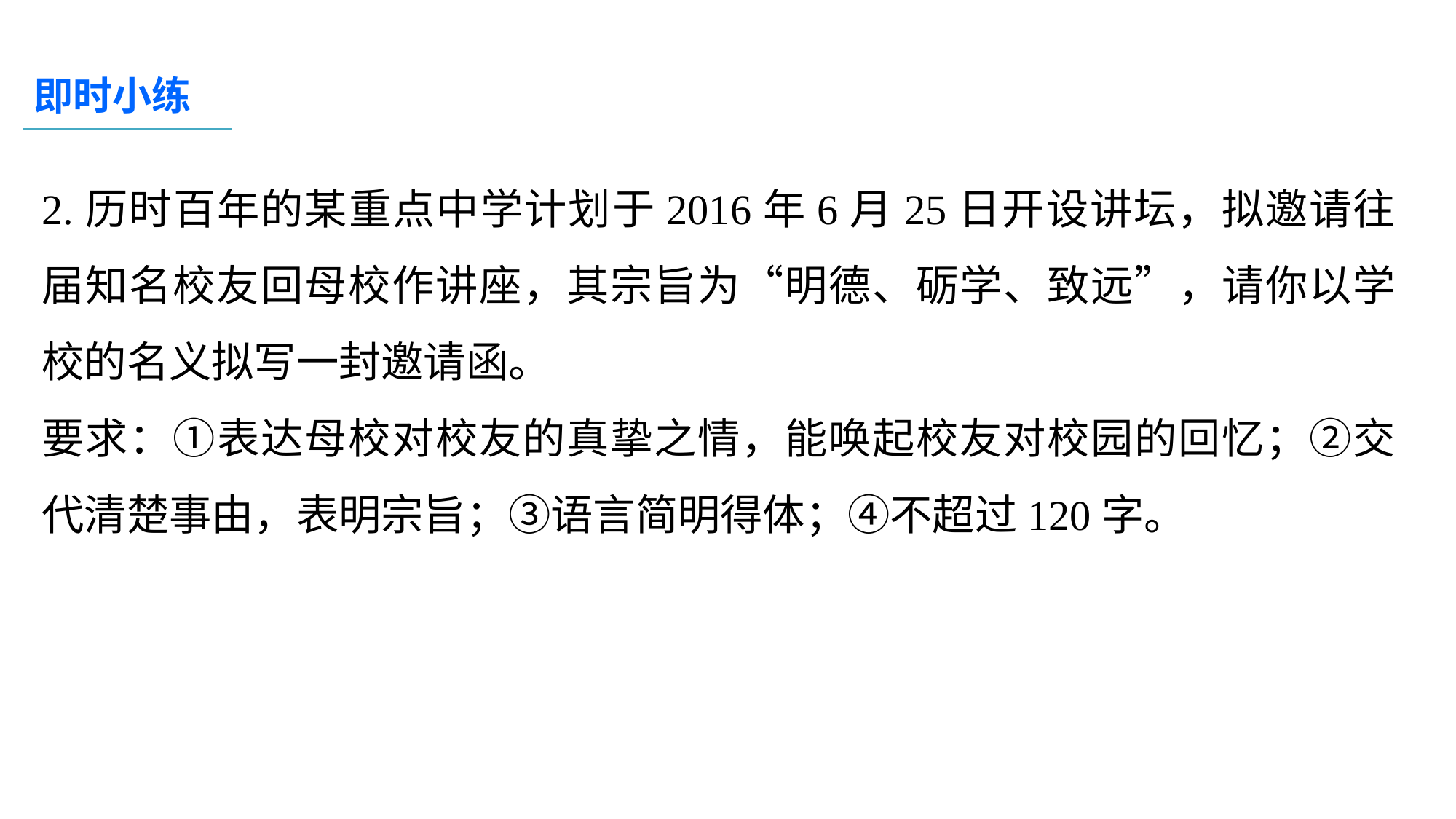

即时小练
2.历时百年的某重点中学计划于2016年6月25日开设讲坛，拟邀请往届知名校友回母校作讲座，其宗旨为“明德、砺学、致远”，请你以学校的名义拟写一封邀请函。
要求：①表达母校对校友的真挚之情，能唤起校友对校园的回忆；②交代清楚事由，表明宗旨；③语言简明得体；④不超过120字。